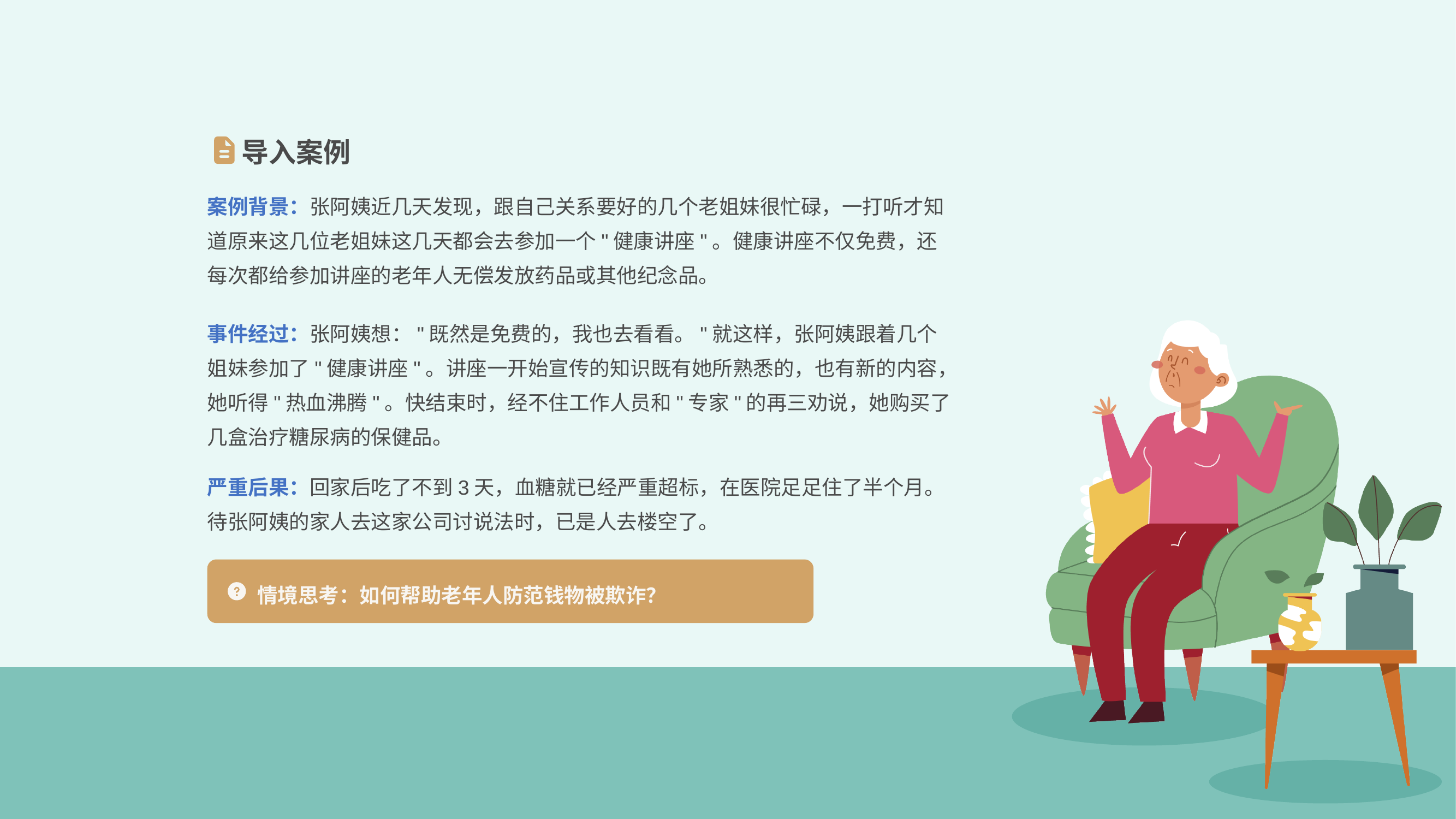

导入案例

案例背景：张阿姨近几天发现，跟自己关系要好的几个老姐妹很忙碌，一打听才知道原来这几位老姐妹这几天都会去参加一个"健康讲座"。健康讲座不仅免费，还每次都给参加讲座的老年人无偿发放药品或其他纪念品。
事件经过：张阿姨想："既然是免费的，我也去看看。"就这样，张阿姨跟着几个姐妹参加了"健康讲座"。讲座一开始宣传的知识既有她所熟悉的，也有新的内容，她听得"热血沸腾"。快结束时，经不住工作人员和"专家"的再三劝说，她购买了几盒治疗糖尿病的保健品。
严重后果：回家后吃了不到3天，血糖就已经严重超标，在医院足足住了半个月。待张阿姨的家人去这家公司讨说法时，已是人去楼空了。

情境思考：如何帮助老年人防范钱物被欺诈？